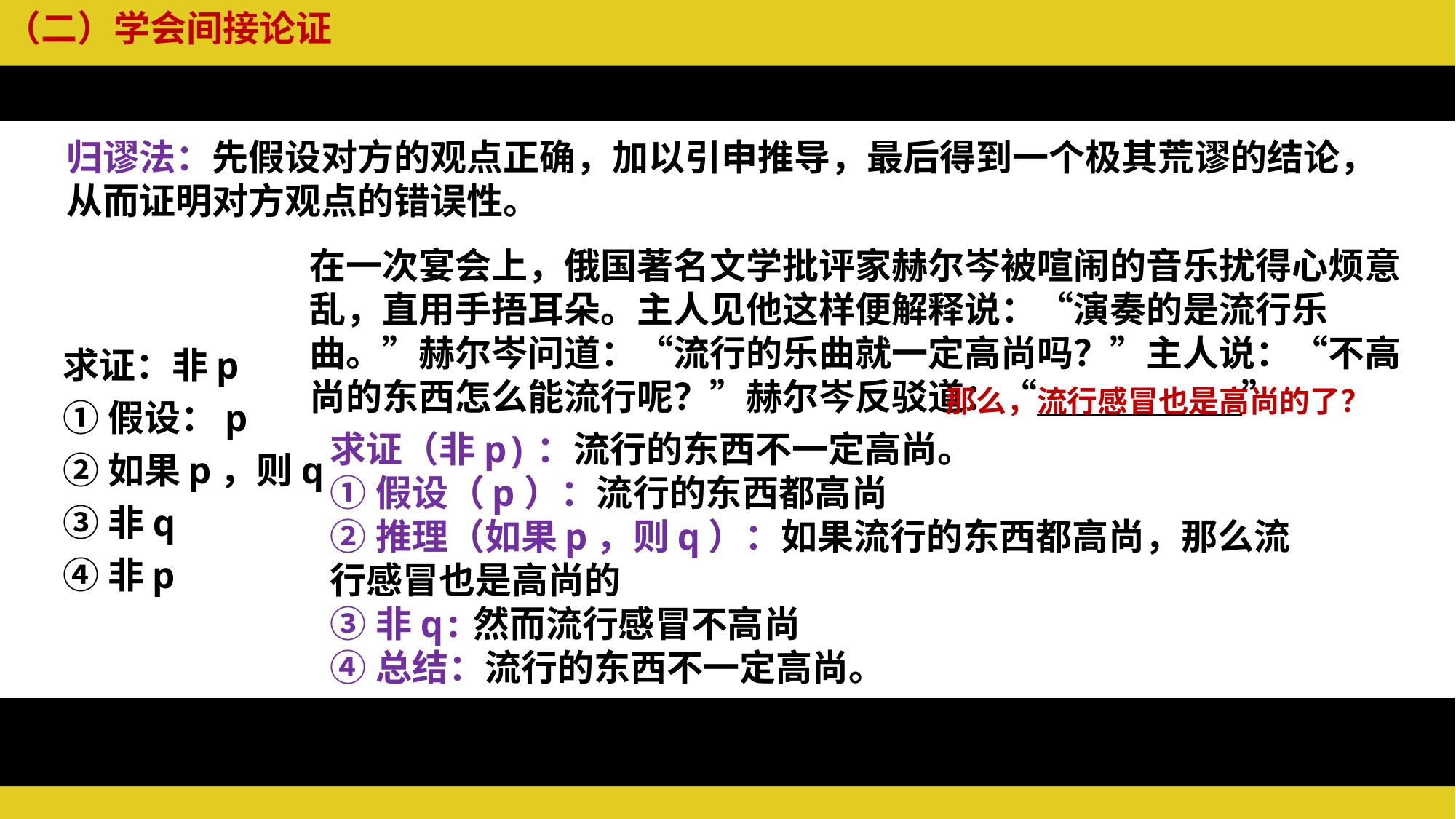

（二）学会间接论证
归谬法：先假设对方的观点正确，加以引申推导，最后得到一个极其荒谬的结论，从而证明对方观点的错误性。
在一次宴会上，俄国著名文学批评家赫尔岑被喧闹的音乐扰得心烦意乱，直用手捂耳朵。主人见他这样便解释说：“演奏的是流行乐曲。”赫尔岑问道：“流行的乐曲就一定高尚吗？”主人说：“不高尚的东西怎么能流行呢？”赫尔岑反驳道：“                         ”
	求证：非p
	①假设：p
	②如果p，则q
	③非q
	④非p
那么，流行感冒也是高尚的了？
求证（非p)：流行的东西不一定高尚。
①假设（p）：流行的东西都高尚
②推理（如果p，则q）：如果流行的东西都高尚，那么流行感冒也是高尚的
③非q:然而流行感冒不高尚
④总结：流行的东西不一定高尚。